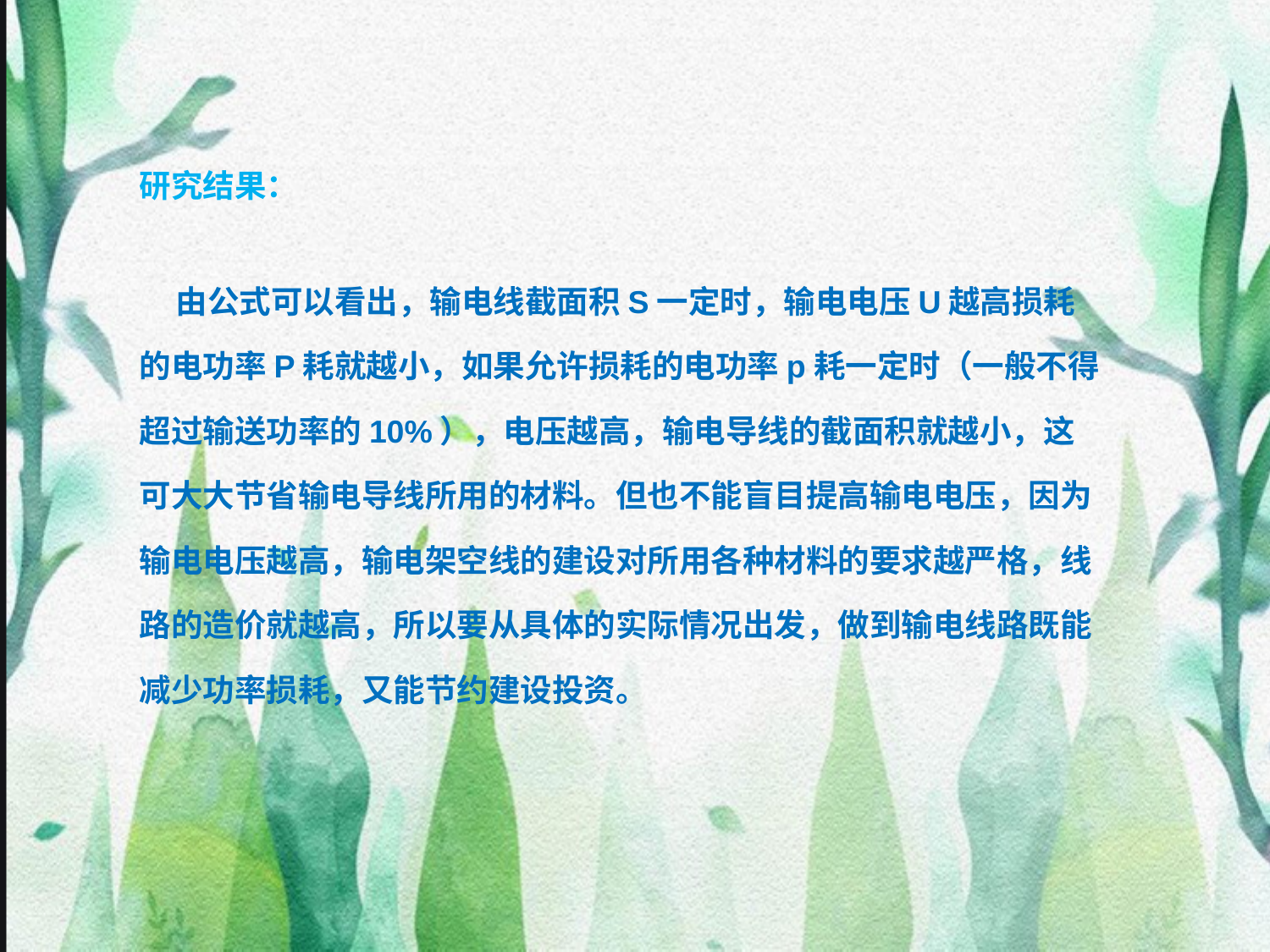

研究结果：

    由公式可以看出，输电线截面积S一定时，输电电压U越高损耗的电功率P耗就越小，如果允许损耗的电功率p耗一定时（一般不得超过输送功率的10%），电压越高，输电导线的截面积就越小，这可大大节省输电导线所用的材料。但也不能盲目提高输电电压，因为输电电压越高，输电架空线的建设对所用各种材料的要求越严格，线路的造价就越高，所以要从具体的实际情况出发，做到输电线路既能减少功率损耗，又能节约建设投资。